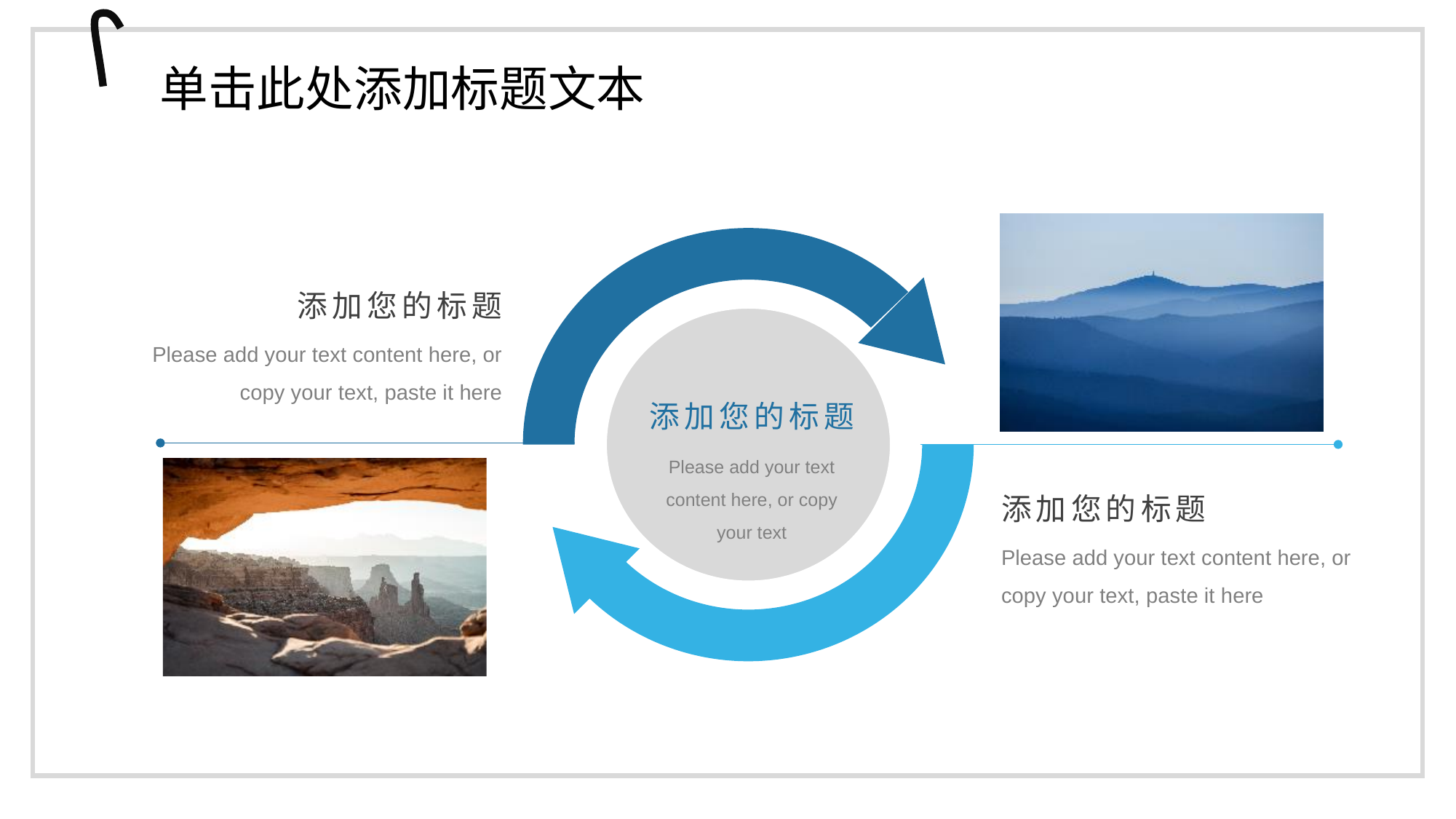

单击此处添加标题文本

添加您的标题
Please add your text content here, or copy your text, paste it here

添加您的标题
Please add your text content here, or copy your text

添加您的标题
Please add your text content here, or copy your text, paste it here